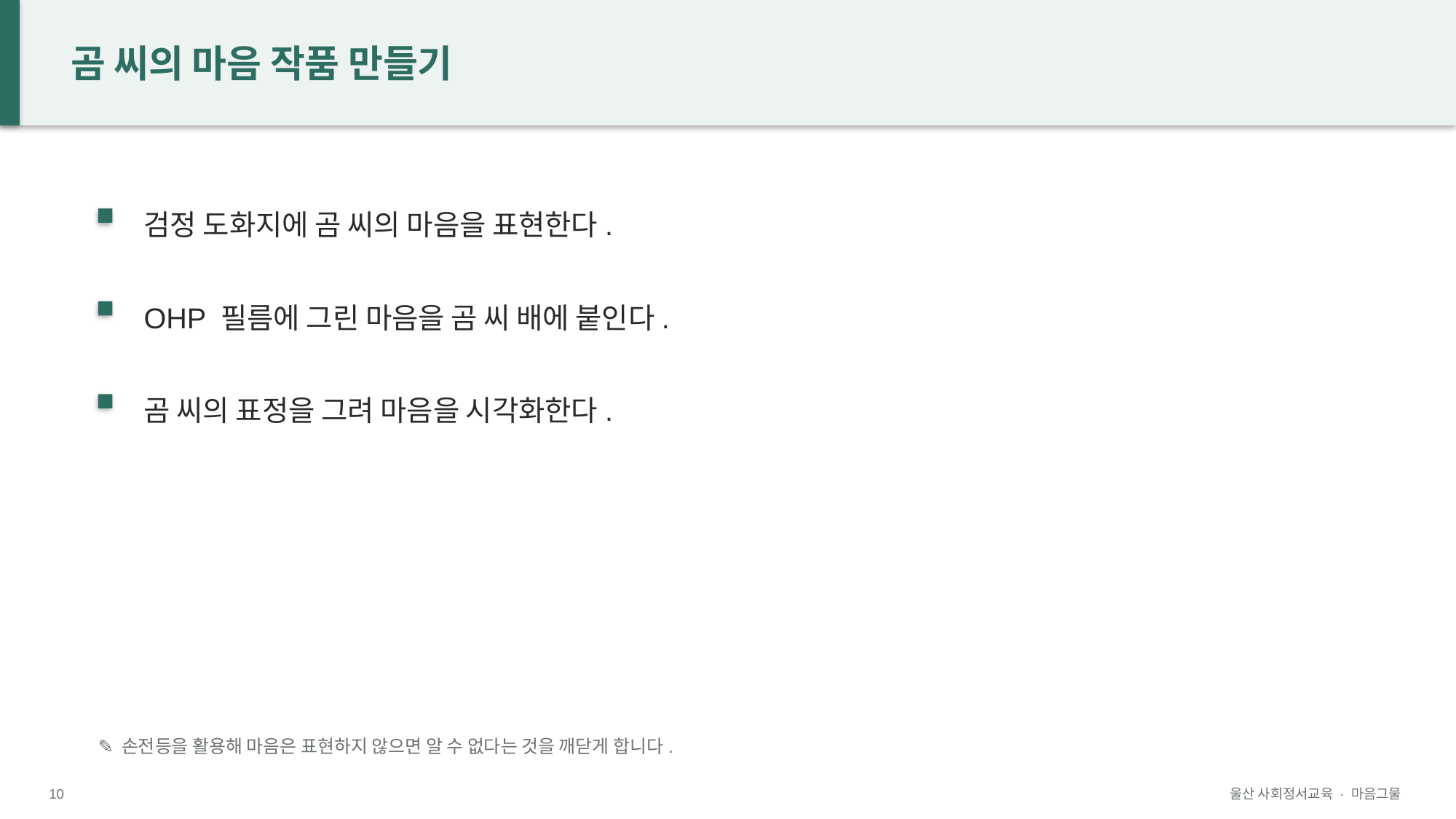

곰 씨의 마음 작품 만들기
검정 도화지에 곰 씨의 마음을 표현한다.

OHP 필름에 그린 마음을 곰 씨 배에 붙인다.

곰 씨의 표정을 그려 마음을 시각화한다.

✎ 손전등을 활용해 마음은 표현하지 않으면 알 수 없다는 것을 깨닫게 합니다.
10
울산 사회정서교육 · 마음그물